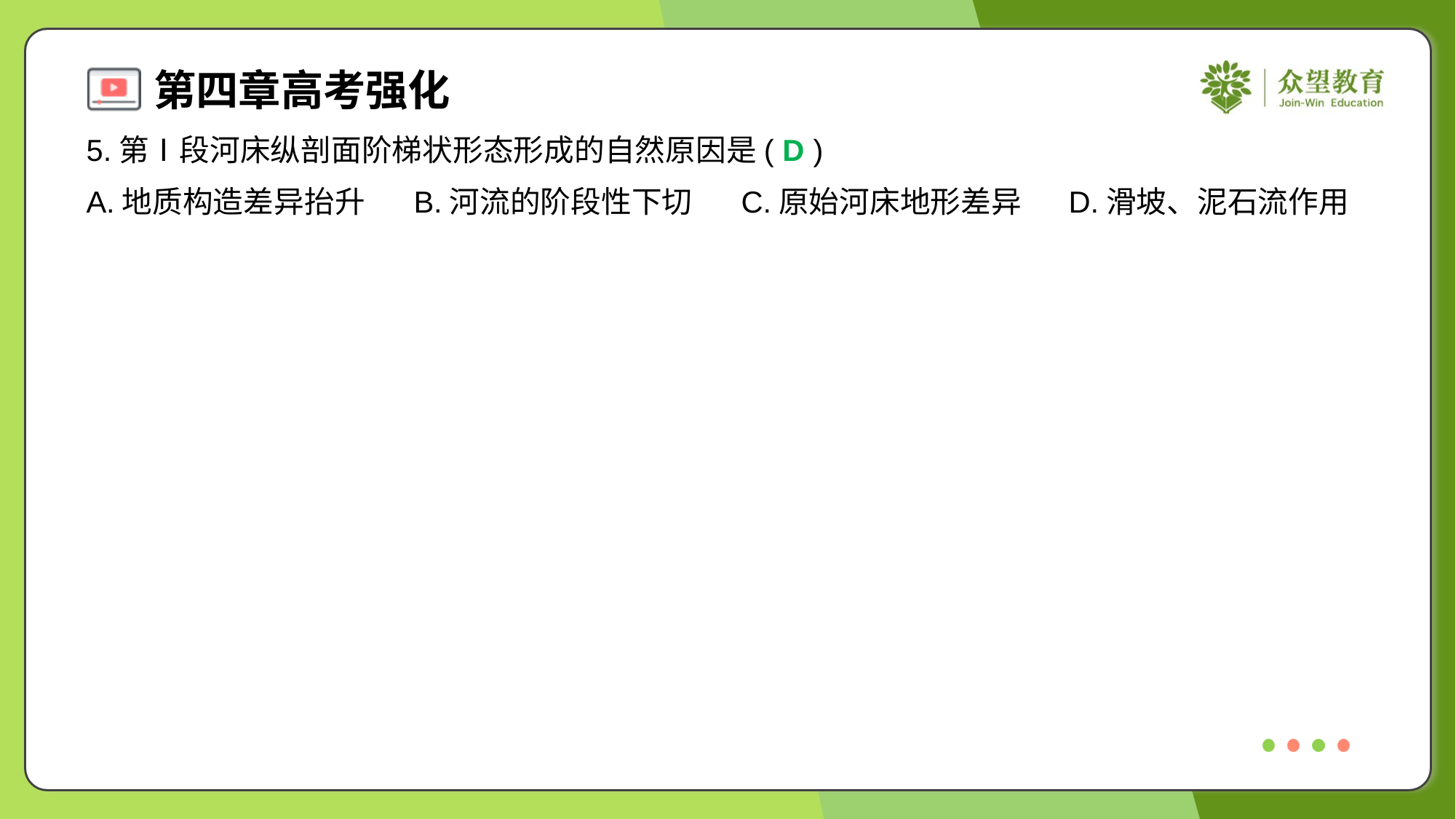

5.第Ⅰ段河床纵剖面阶梯状形态形成的自然原因是(     )
D
A.地质构造差异抬升	B.河流的阶段性下切	C.原始河床地形差异	D.滑坡、泥石流作用